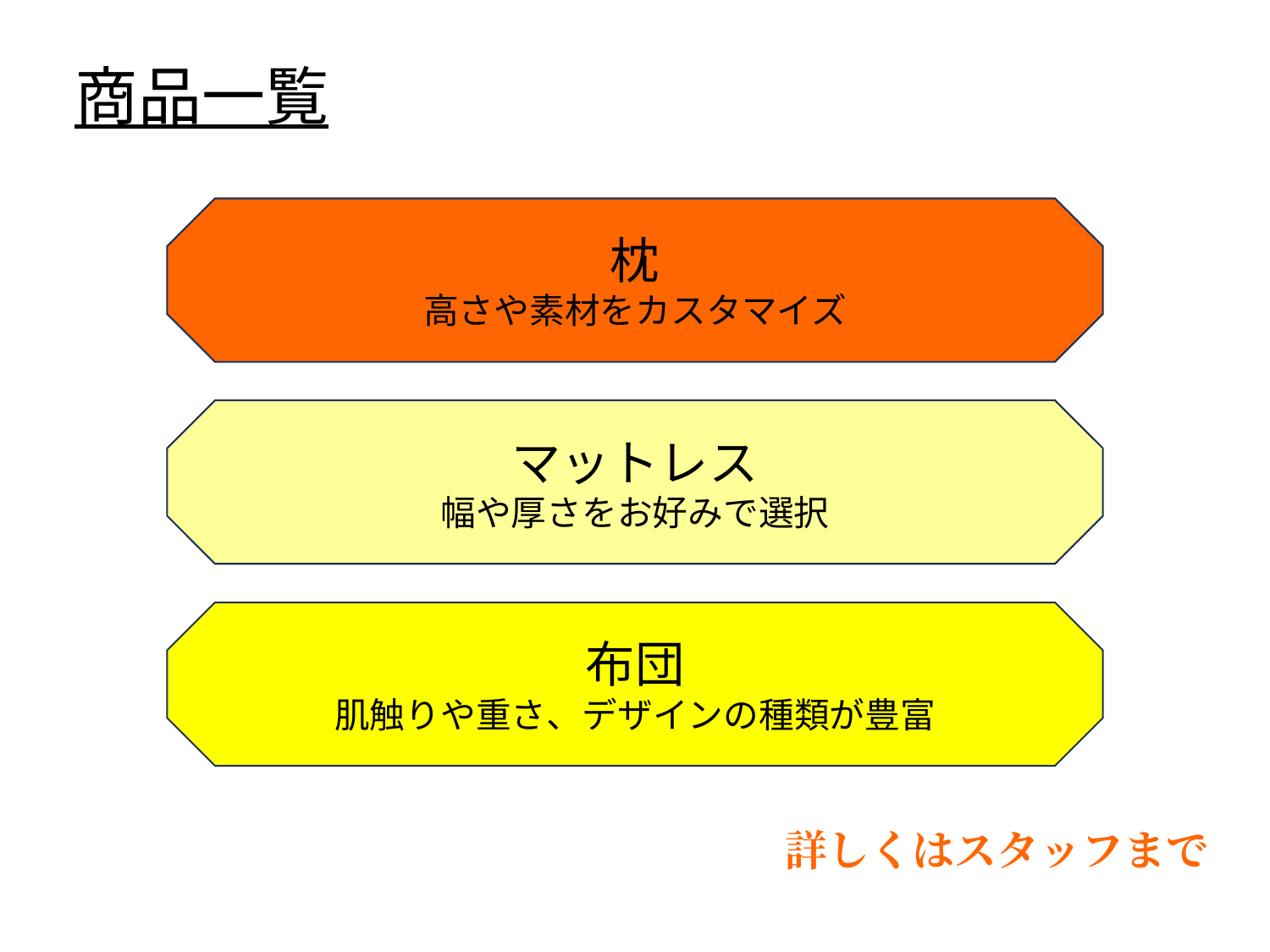

商品一覧
枕
高さや素材をカスタマイズ
マットレス
幅や厚さをお好みで選択
布団
肌触りや重さ、デザインの種類が豊富
詳しくはスタッフまで